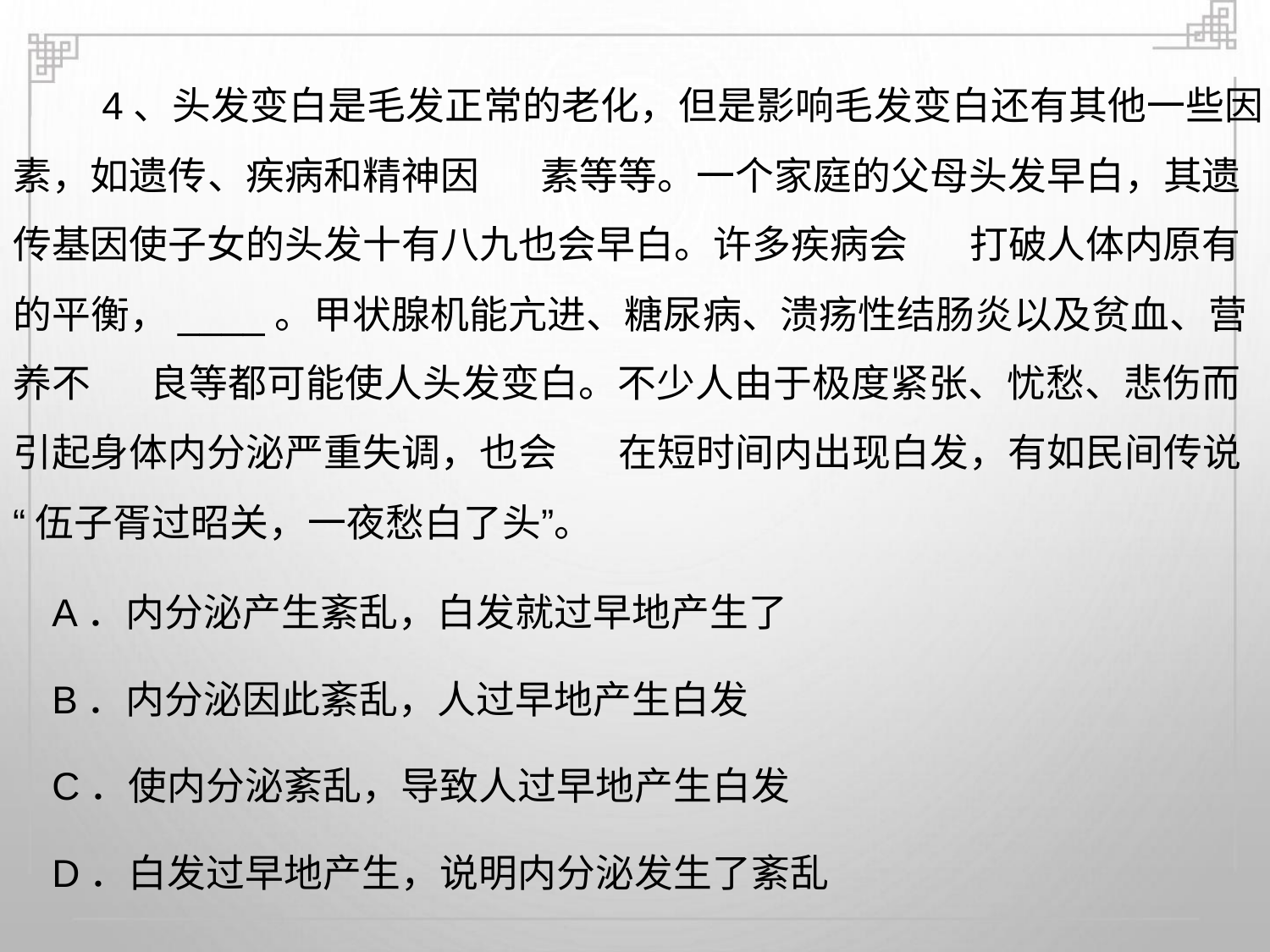

4、头发变白是毛发正常的老化，但是影响毛发变白还有其他一些因
素，如遗传、疾病和精神因 素等等。一个家庭的父母头发早白，其遗
传基因使子女的头发十有八九也会早白。许多疾病会 打破人体内原有
的平衡，____。甲状腺机能亢进、糖尿病、溃疡性结肠炎以及贫血、营
养不 良等都可能使人头发变白。不少人由于极度紧张、忧愁、悲伤而
引起身体内分泌严重失调，也会 在短时间内出现白发，有如民间传说
“伍子胥过昭关，一夜愁白了头”。
A．内分泌产生紊乱，白发就过早地产生了
B．内分泌因此紊乱，人过早地产生白发
C．使内分泌紊乱，导致人过早地产生白发
D．白发过早地产生，说明内分泌发生了紊乱